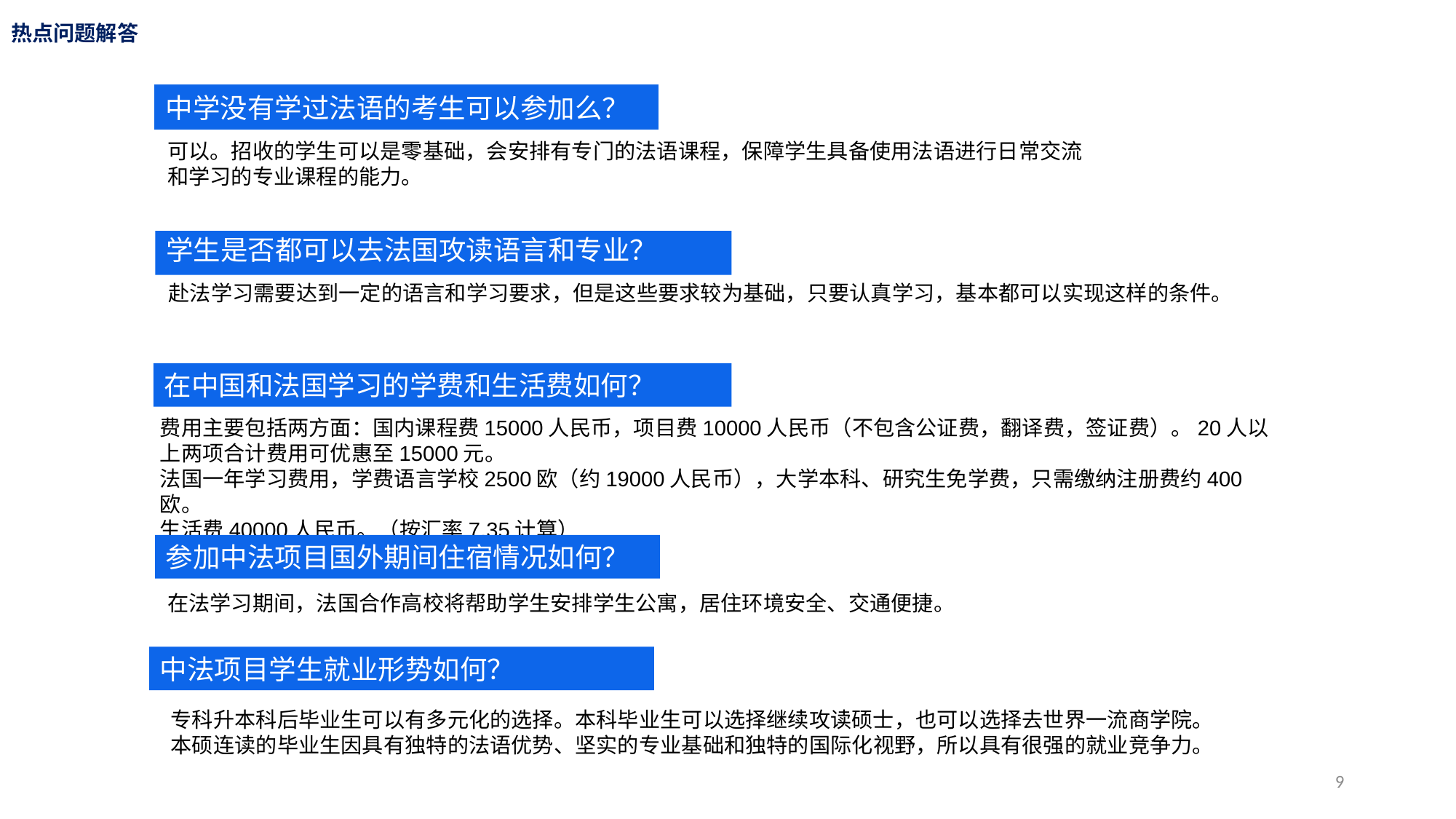

# 热点问题解答
中学没有学过法语的考生可以参加么？
可以。招收的学生可以是零基础，会安排有专门的法语课程，保障学生具备使用法语进行日常交流
和学习的专业课程的能力。
学生是否都可以去法国攻读语言和专业？
赴法学习需要达到一定的语言和学习要求，但是这些要求较为基础，只要认真学习，基本都可以实现这样的条件。
在中国和法国学习的学费和生活费如何？
费用主要包括两方面：国内课程费15000人民币，项目费10000人民币（不包含公证费，翻译费，签证费）。20人以上两项合计费用可优惠至15000元。
法国一年学习费用，学费语言学校2500欧（约19000人民币），大学本科、研究生免学费，只需缴纳注册费约400欧。
生活费40000人民币。（按汇率7.35计算）
参加中法项目国外期间住宿情况如何？
在法学习期间，法国合作高校将帮助学生安排学生公寓，居住环境安全、交通便捷。
中法项目学生就业形势如何？
专科升本科后毕业生可以有多元化的选择。本科毕业生可以选择继续攻读硕士，也可以选择去世界一流商学院。
本硕连读的毕业生因具有独特的法语优势、坚实的专业基础和独特的国际化视野，所以具有很强的就业竞争力。
9